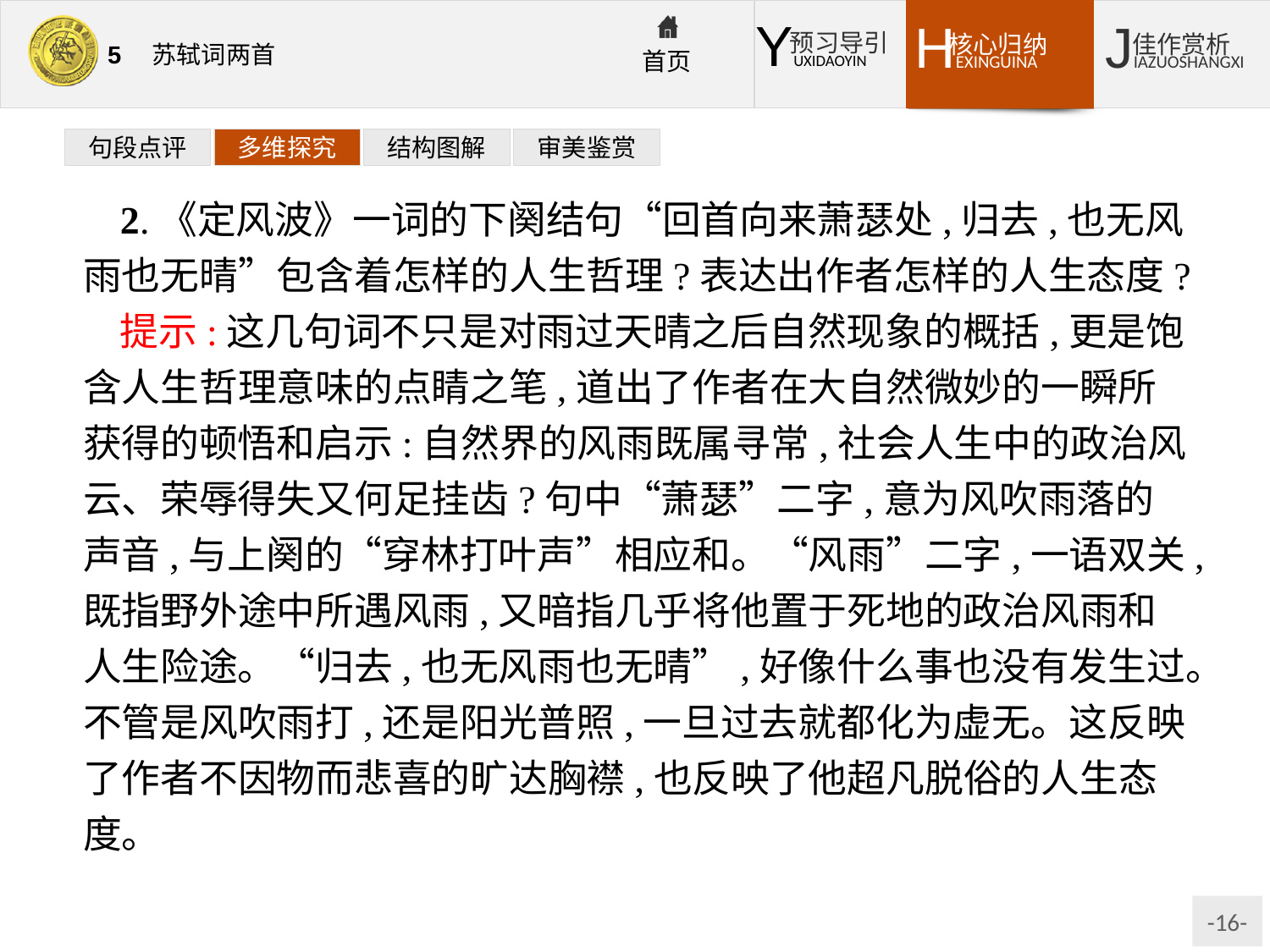

句段点评
多维探究
结构图解
审美鉴赏
2.《定风波》一词的下阕结句“回首向来萧瑟处,归去,也无风雨也无晴”包含着怎样的人生哲理?表达出作者怎样的人生态度?
提示:这几句词不只是对雨过天晴之后自然现象的概括,更是饱含人生哲理意味的点睛之笔,道出了作者在大自然微妙的一瞬所获得的顿悟和启示:自然界的风雨既属寻常,社会人生中的政治风云、荣辱得失又何足挂齿?句中“萧瑟”二字,意为风吹雨落的声音,与上阕的“穿林打叶声”相应和。“风雨”二字,一语双关,既指野外途中所遇风雨,又暗指几乎将他置于死地的政治风雨和人生险途。“归去,也无风雨也无晴”,好像什么事也没有发生过。不管是风吹雨打,还是阳光普照,一旦过去就都化为虚无。这反映了作者不因物而悲喜的旷达胸襟,也反映了他超凡脱俗的人生态度。